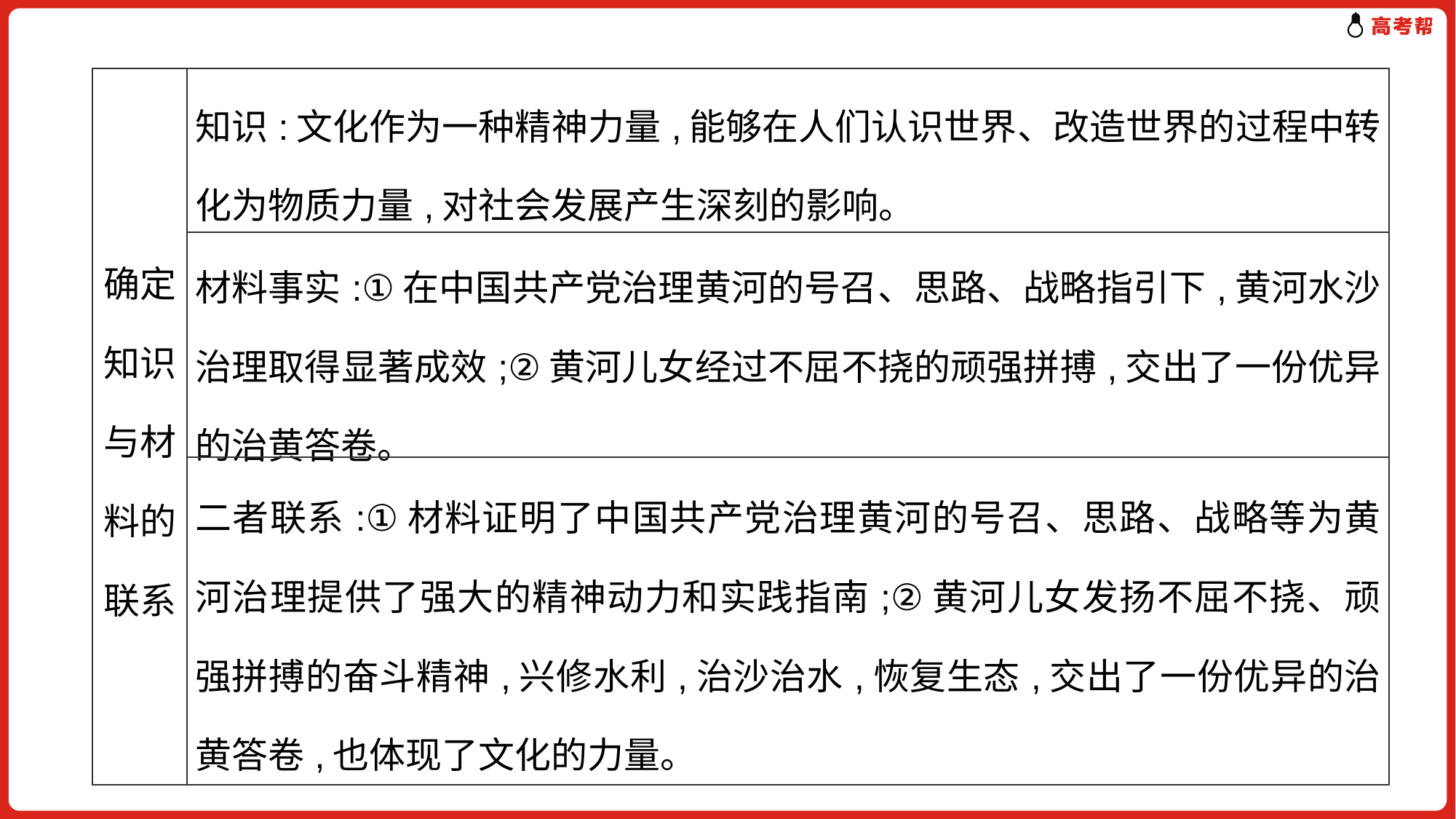

| 确定知识与材料的联系 | 知识:文化作为一种精神力量,能够在人们认识世界、改造世界的过程中转化为物质力量,对社会发展产生深刻的影响。 |
| --- | --- |
|  | 材料事实:①在中国共产党治理黄河的号召、思路、战略指引下,黄河水沙治理取得显著成效;②黄河儿女经过不屈不挠的顽强拼搏,交出了一份优异的治黄答卷。 |
|  | 二者联系:①材料证明了中国共产党治理黄河的号召、思路、战略等为黄河治理提供了强大的精神动力和实践指南;②黄河儿女发扬不屈不挠、顽强拼搏的奋斗精神,兴修水利,治沙治水,恢复生态,交出了一份优异的治黄答卷,也体现了文化的力量。 |